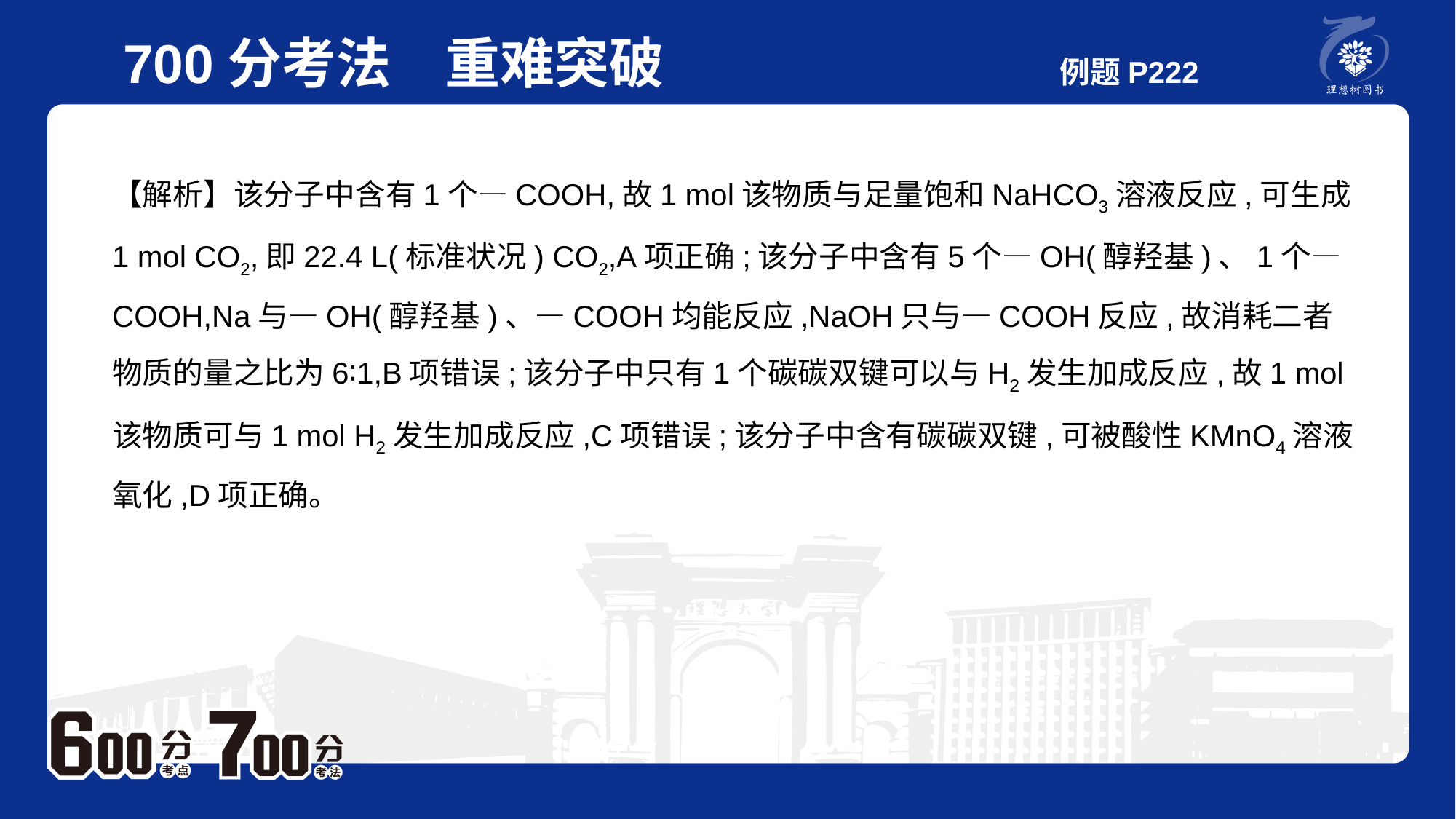

700分考法　重难突破                              　例题P222
【解析】该分子中含有1个—COOH,故1 mol该物质与足量饱和NaHCO3溶液反应,可生成1 mol CO2,即22.4 L(标准状况) CO2,A项正确;该分子中含有5个—OH(醇羟基)、1个—COOH,Na与—OH(醇羟基)、—COOH均能反应,NaOH只与—COOH反应,故消耗二者物质的量之比为6∶1,B项错误;该分子中只有1个碳碳双键可以与H2发生加成反应,故1 mol该物质可与1 mol H2发生加成反应,C项错误;该分子中含有碳碳双键,可被酸性KMnO4溶液氧化,D项正确。